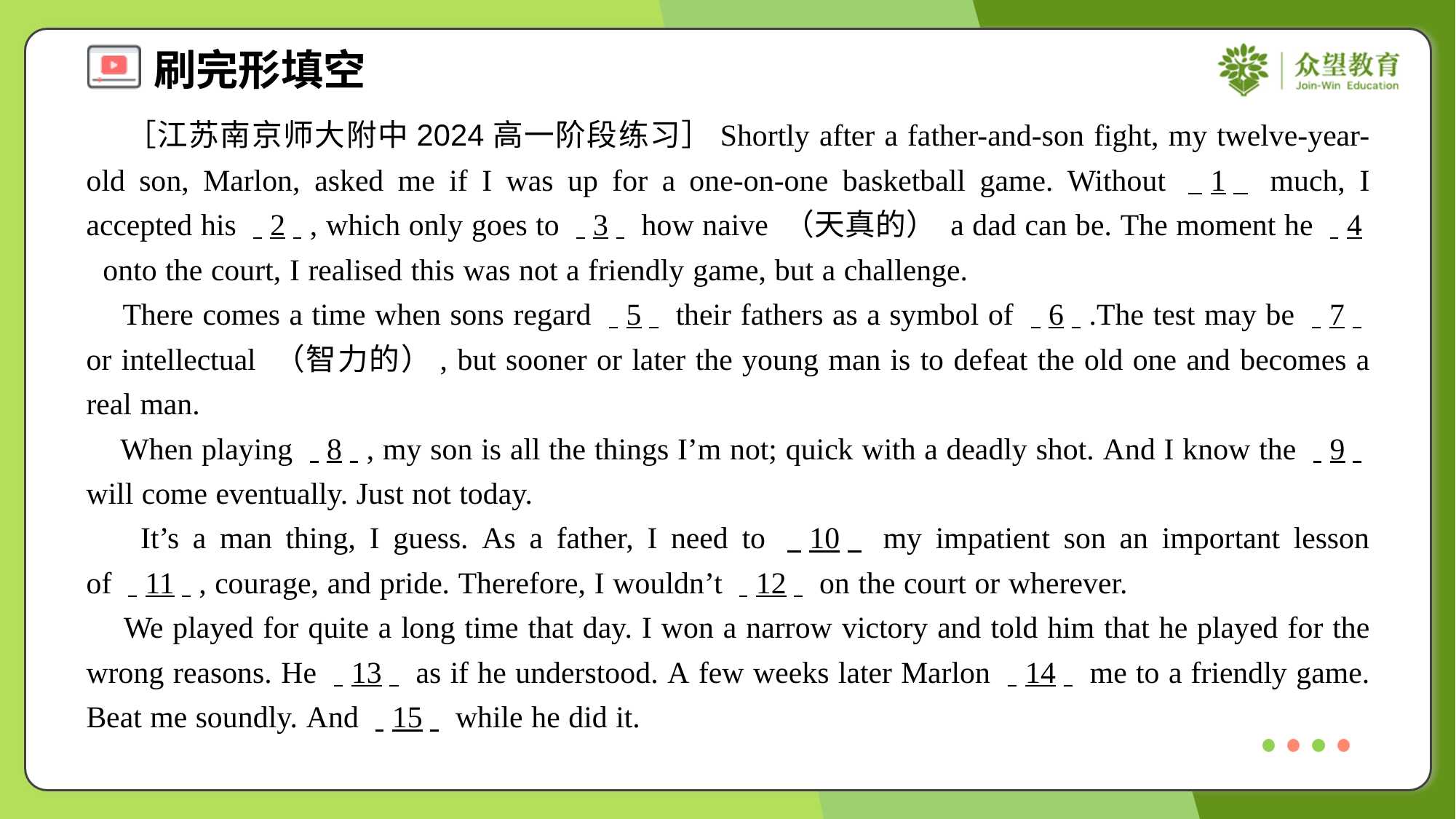

［江苏南京师大附中2024高一阶段练习］Shortly after a father-and-son fight, my twelve-year-old son, Marlon, asked me if I was up for a one-on-one basketball game. Without . .1. . much, I accepted his . .2. ., which only goes to . .3. . how naive （天真的） a dad can be. The moment he . .4. . onto the court, I realised this was not a friendly game, but a challenge.
    There comes a time when sons regard . .5. . their fathers as a symbol of . .6. ..The test may be . .7. . or intellectual （智力的）, but sooner or later the young man is to defeat the old one and becomes a real man.
    When playing . .8. ., my son is all the things I’m not; quick with a deadly shot. And I know the . .9. . will come eventually. Just not today.
    It’s a man thing, I guess. As a father, I need to . .10. . my impatient son an important lesson of . .11. ., courage, and pride. Therefore, I wouldn’t . .12. . on the court or wherever.
    We played for quite a long time that day. I won a narrow victory and told him that he played for the wrong reasons. He . .13. . as if he understood. A few weeks later Marlon . .14. . me to a friendly game. Beat me soundly. And . .15. . while he did it.